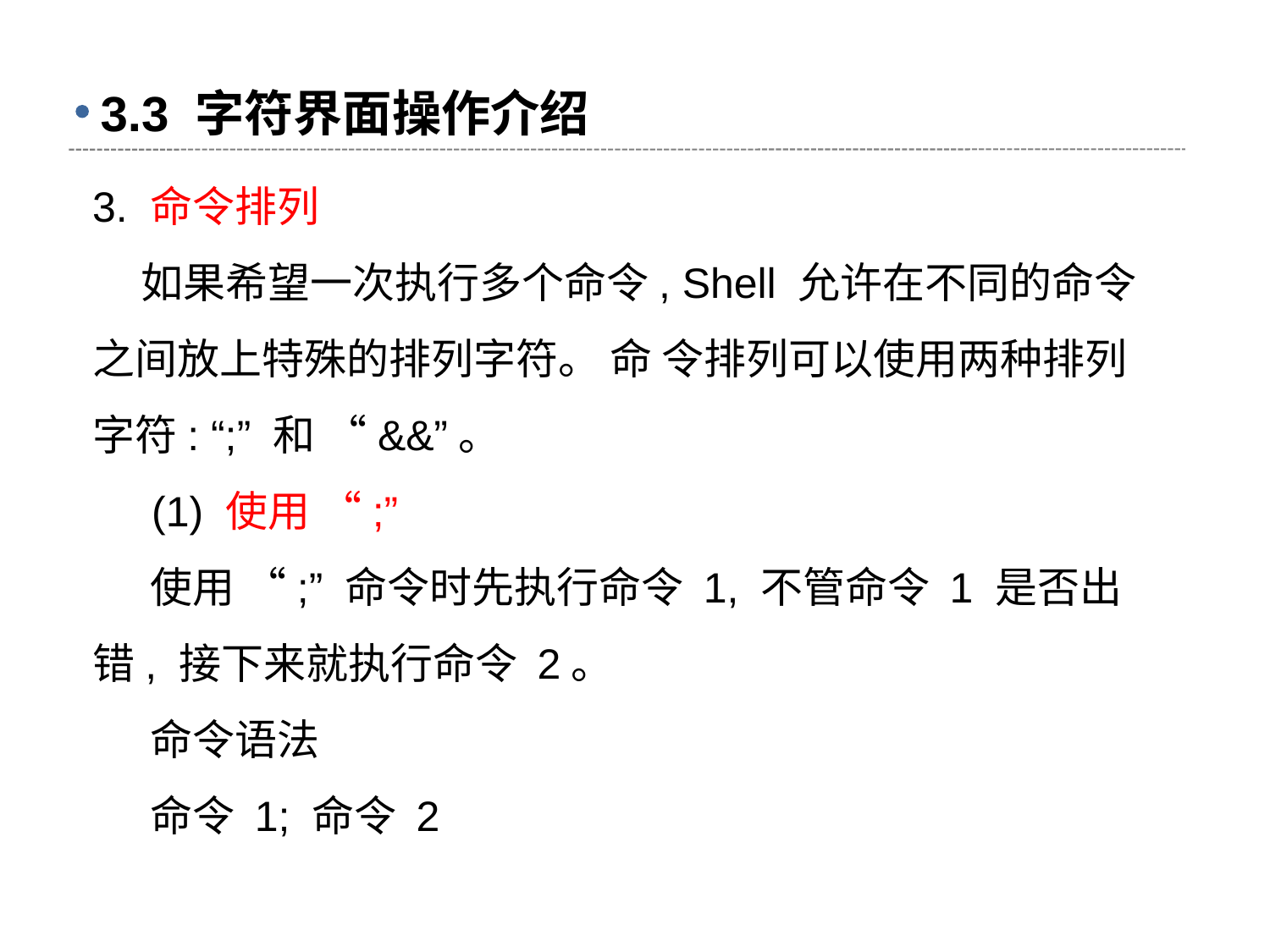

# 3.3 字符界面操作介绍
3. 命令排列
    如果希望一次执行多个命令, Shell 允许在不同的命令之间放上特殊的排列字符。 命 令排列可以使用两种排列字符: “;” 和 “&&”。
     (1) 使用 “;”
     使用 “;” 命令时先执行命令 1, 不管命令 1 是否出错, 接下来就执行命令 2。
     命令语法
     命令 1; 命令 2